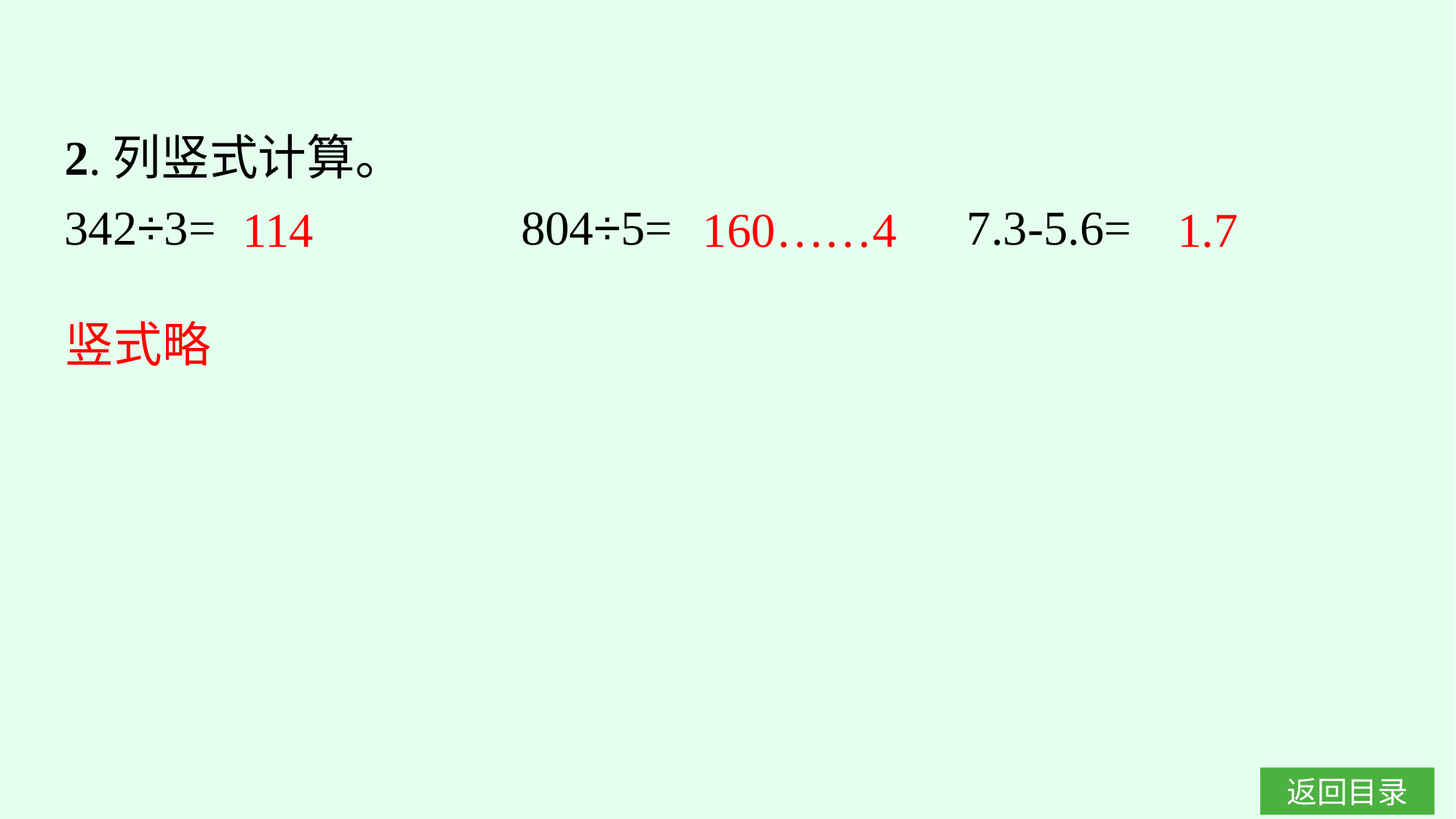

2.列竖式计算。
342÷3=　　　　        804÷5=　　　　       7.3-5.6=
114
160……4
1.7
竖式略